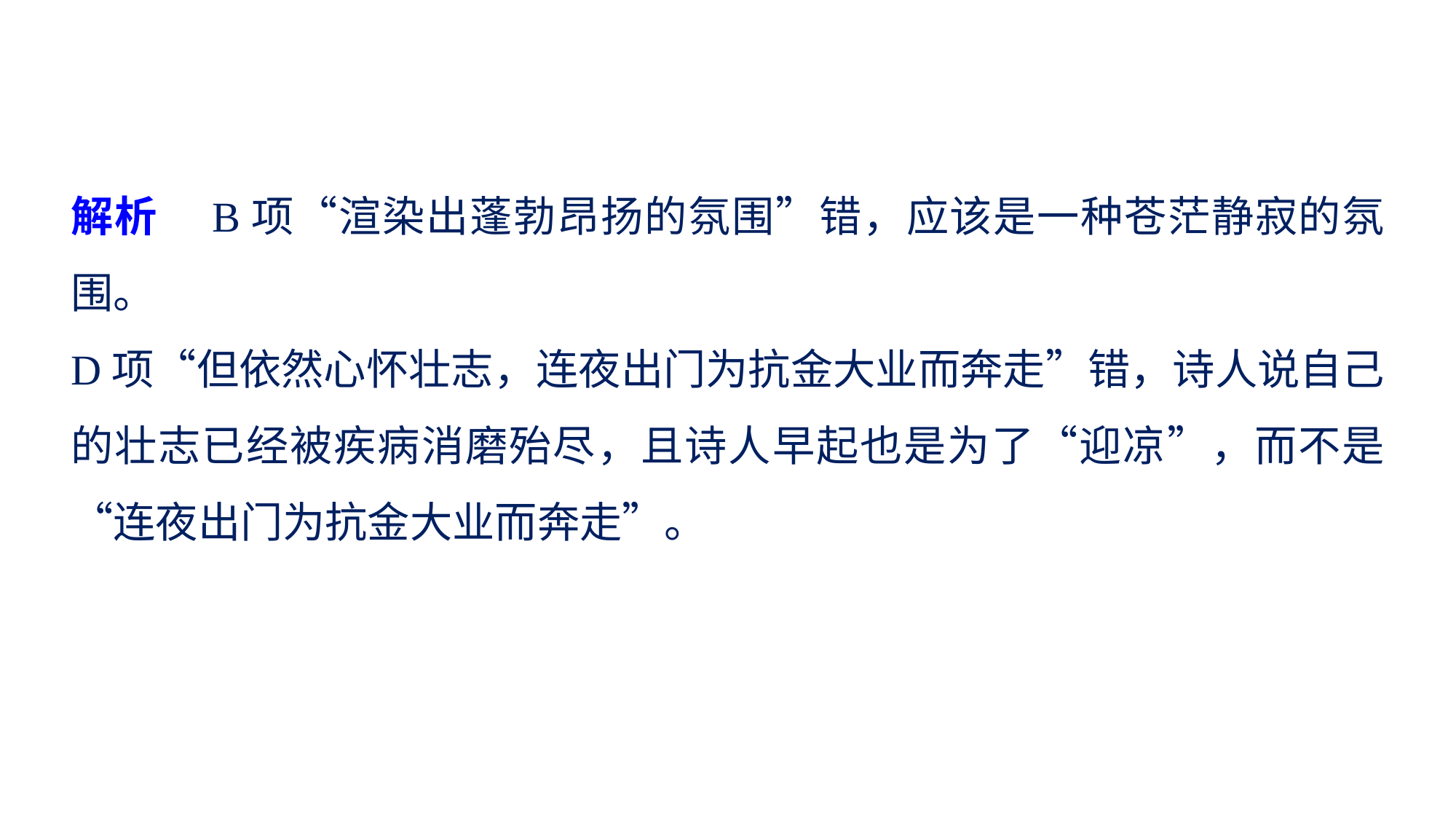

解析　B项“渲染出蓬勃昂扬的氛围”错，应该是一种苍茫静寂的氛围。
D项“但依然心怀壮志，连夜出门为抗金大业而奔走”错，诗人说自己的壮志已经被疾病消磨殆尽，且诗人早起也是为了“迎凉”，而不是“连夜出门为抗金大业而奔走”。